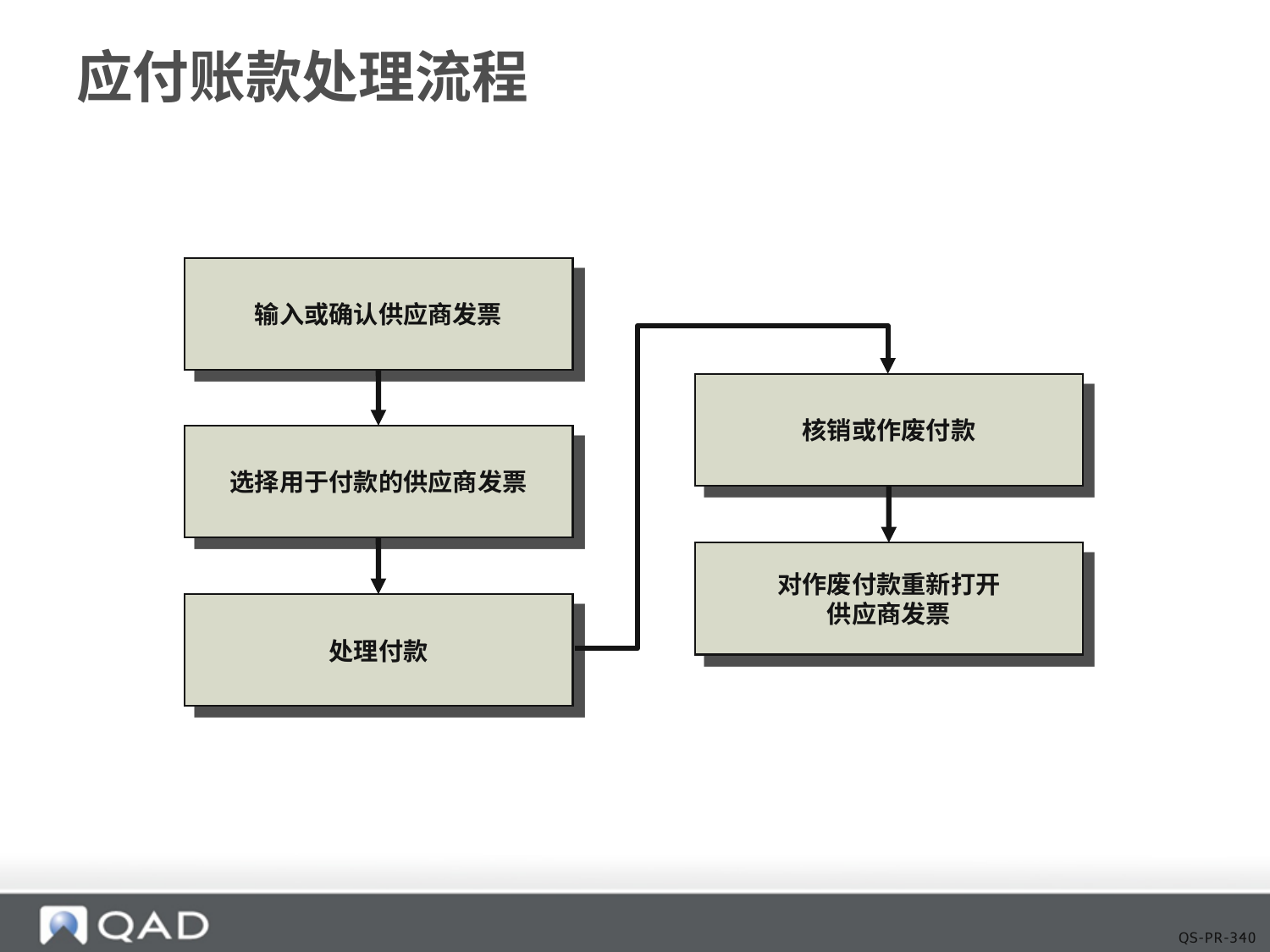

# 应付账款处理流程
输入或确认供应商发票

核销或作废付款
选择用于付款的供应商发票

对作废付款重新打开
供应商发票
处理付款
QS-PR-340